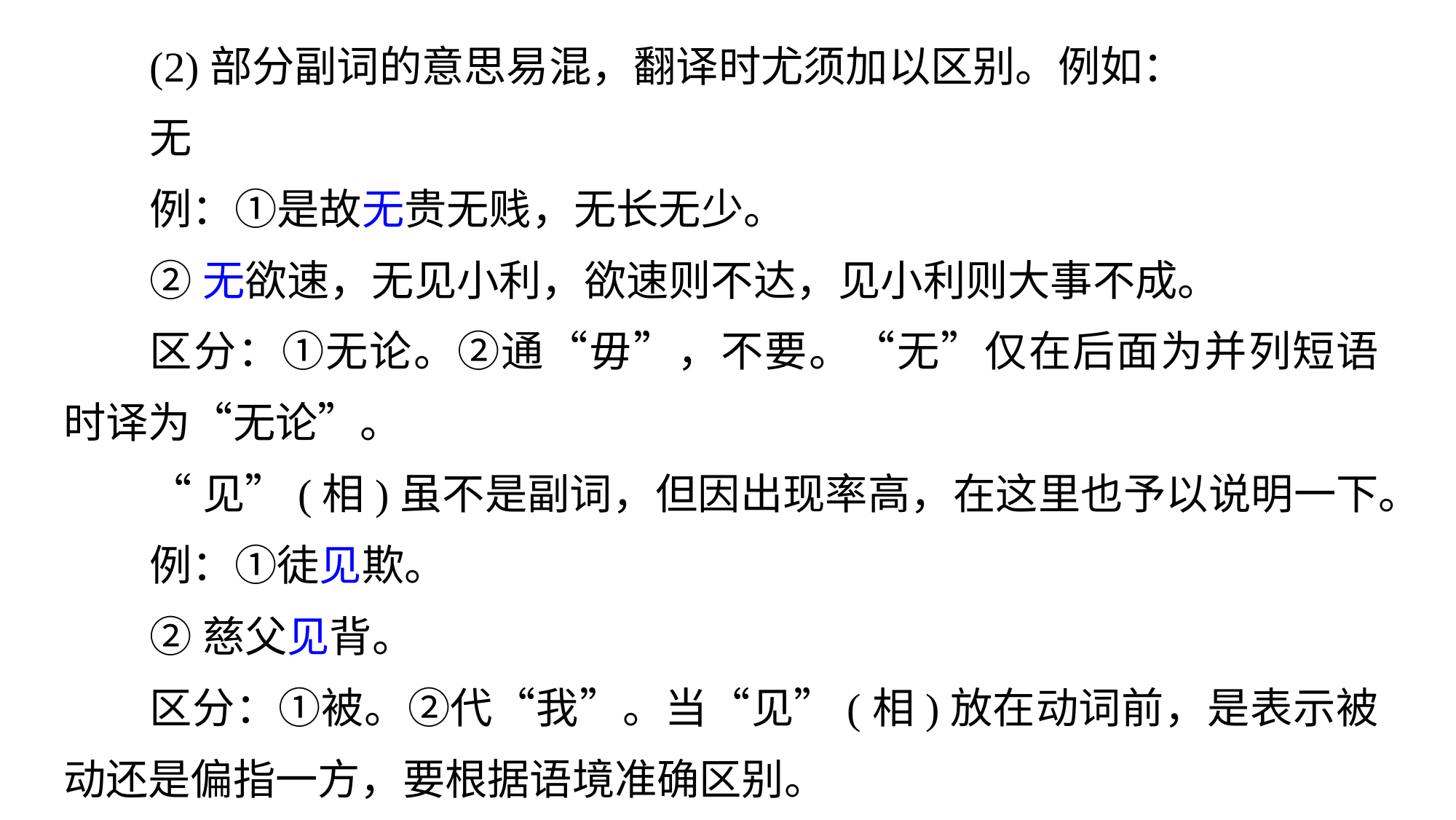

(2)部分副词的意思易混，翻译时尤须加以区别。例如：
无
例：①是故无贵无贱，无长无少。
②无欲速，无见小利，欲速则不达，见小利则大事不成。
区分：①无论。②通“毋”，不要。“无”仅在后面为并列短语时译为“无论”。
“见”(相)虽不是副词，但因出现率高，在这里也予以说明一下。
例：①徒见欺。
②慈父见背。
区分：①被。②代“我”。当“见”(相)放在动词前，是表示被动还是偏指一方，要根据语境准确区别。